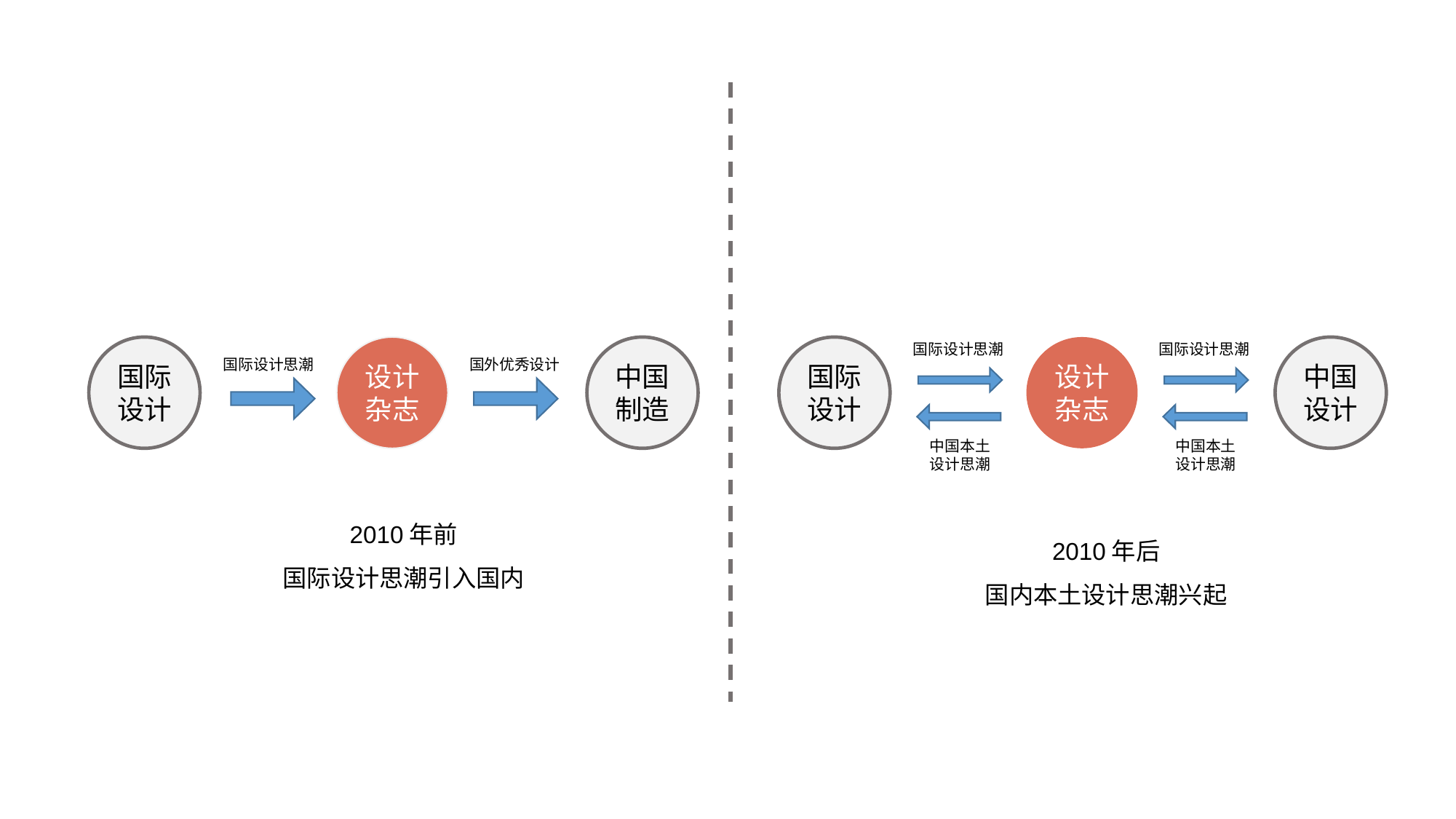

国际设计思潮
国际设计思潮
设计杂志
中国设计
国际设计

中国本土
设计思潮
中国本土
设计思潮
国际设计
设计杂志
中国制造
国际设计思潮
国外优秀设计

2010年前
国际设计思潮引入国内
2010年后
国内本土设计思潮兴起